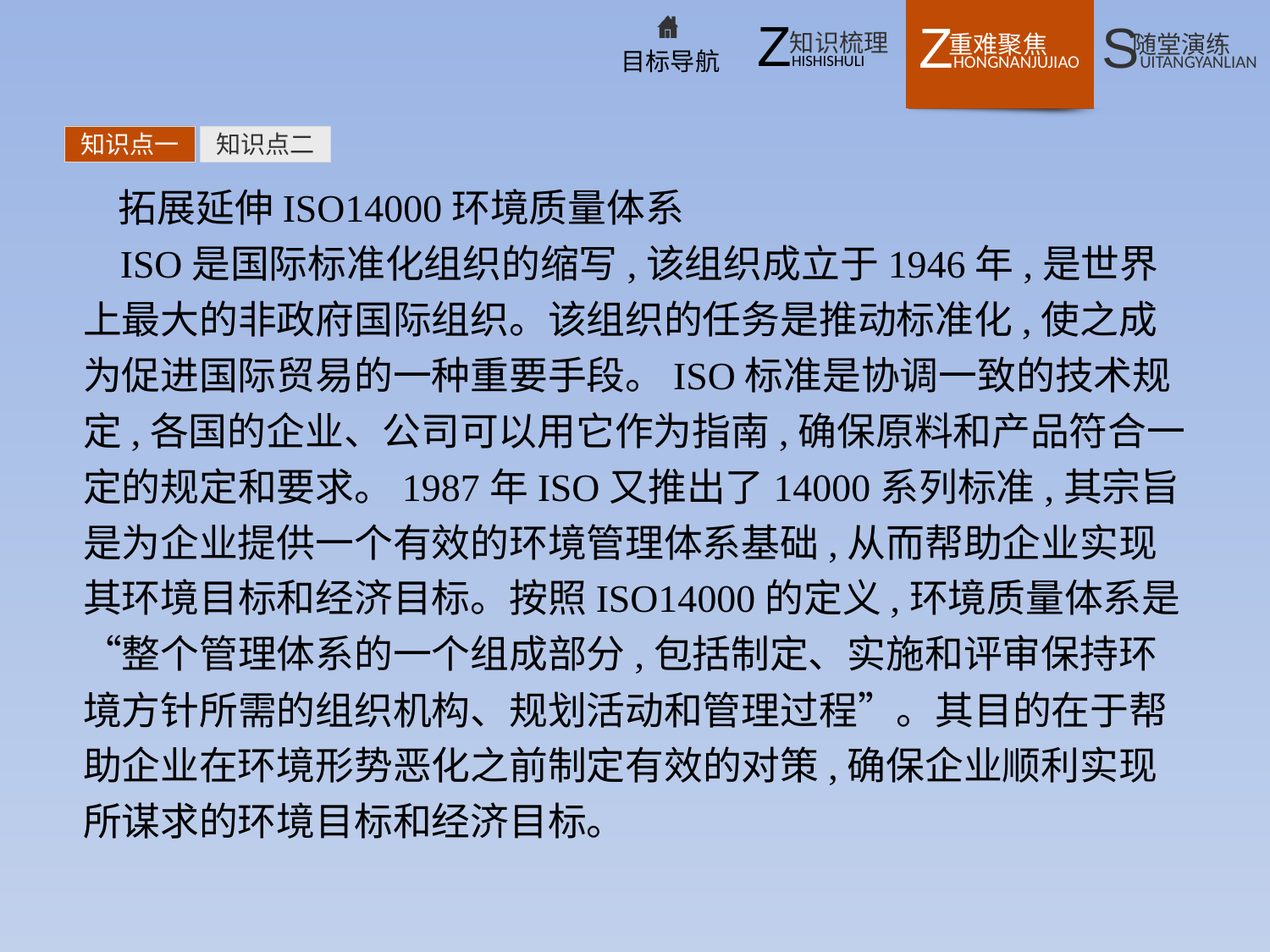

知识点一
知识点二
拓展延伸ISO14000环境质量体系
ISO是国际标准化组织的缩写,该组织成立于1946年,是世界上最大的非政府国际组织。该组织的任务是推动标准化,使之成为促进国际贸易的一种重要手段。ISO标准是协调一致的技术规定,各国的企业、公司可以用它作为指南,确保原料和产品符合一定的规定和要求。1987年ISO又推出了14000系列标准,其宗旨是为企业提供一个有效的环境管理体系基础,从而帮助企业实现其环境目标和经济目标。按照ISO14000的定义,环境质量体系是“整个管理体系的一个组成部分,包括制定、实施和评审保持环境方针所需的组织机构、规划活动和管理过程”。其目的在于帮助企业在环境形势恶化之前制定有效的对策,确保企业顺利实现所谋求的环境目标和经济目标。